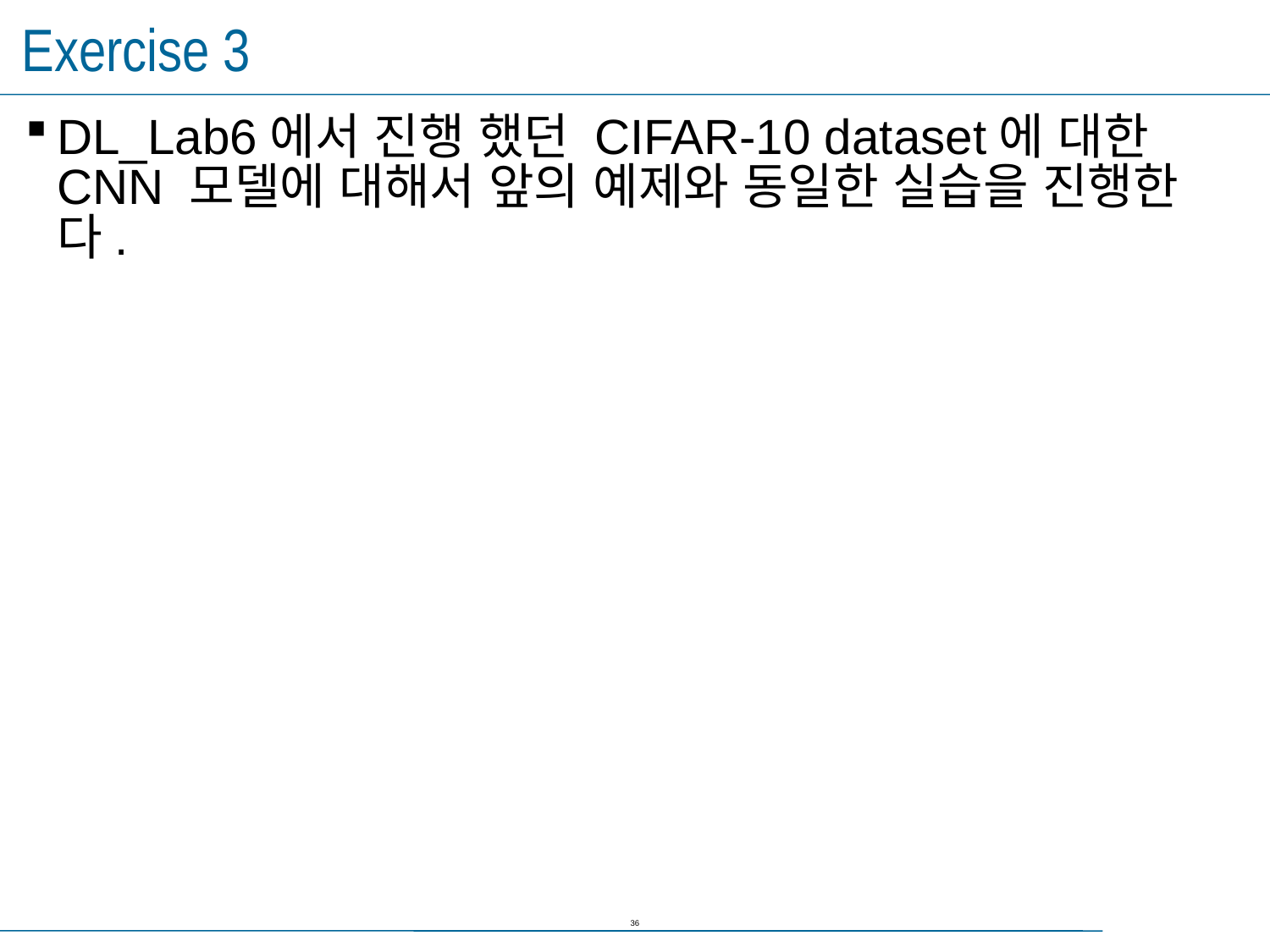

# Exercise 3
DL_Lab6에서 진행 했던 CIFAR-10 dataset에 대한 CNN 모델에 대해서 앞의 예제와 동일한 실습을 진행한다.